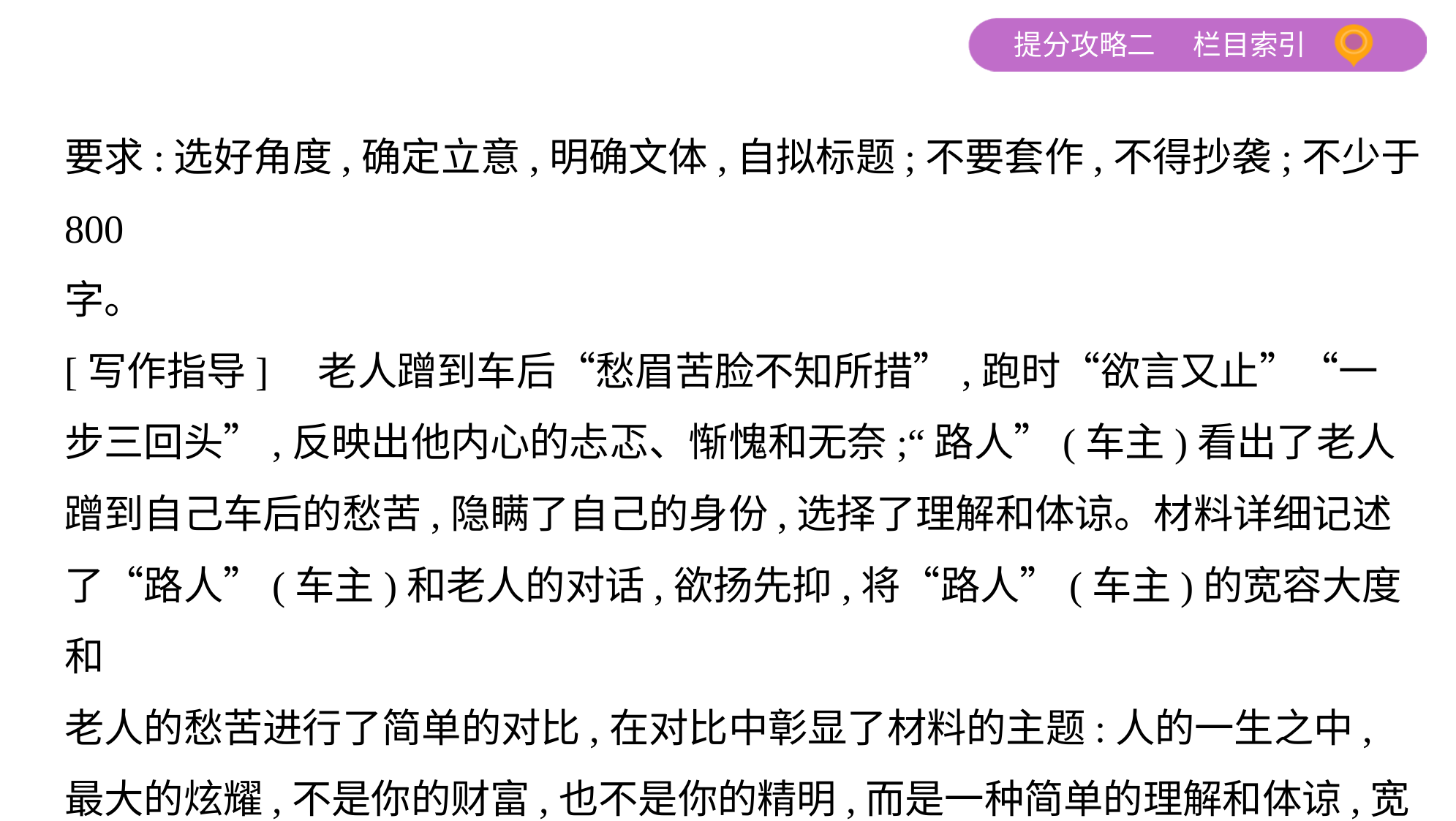

要求:选好角度,确定立意,明确文体,自拟标题;不要套作,不得抄袭;不少于800
字。
[写作指导]　老人蹭到车后“愁眉苦脸不知所措”,跑时“欲言又止”“一
步三回头”,反映出他内心的忐忑、惭愧和无奈;“路人”(车主)看出了老人
蹭到自己车后的愁苦,隐瞒了自己的身份,选择了理解和体谅。材料详细记述
了“路人”(车主)和老人的对话,欲扬先抑,将“路人”(车主)的宽容大度和
老人的愁苦进行了简单的对比,在对比中彰显了材料的主题:人的一生之中,
最大的炫耀,不是你的财富,也不是你的精明,而是一种简单的理解和体谅,宽
容待人方能使社会和谐。写作时,考生既要就事论事,又要就事说理。先从事